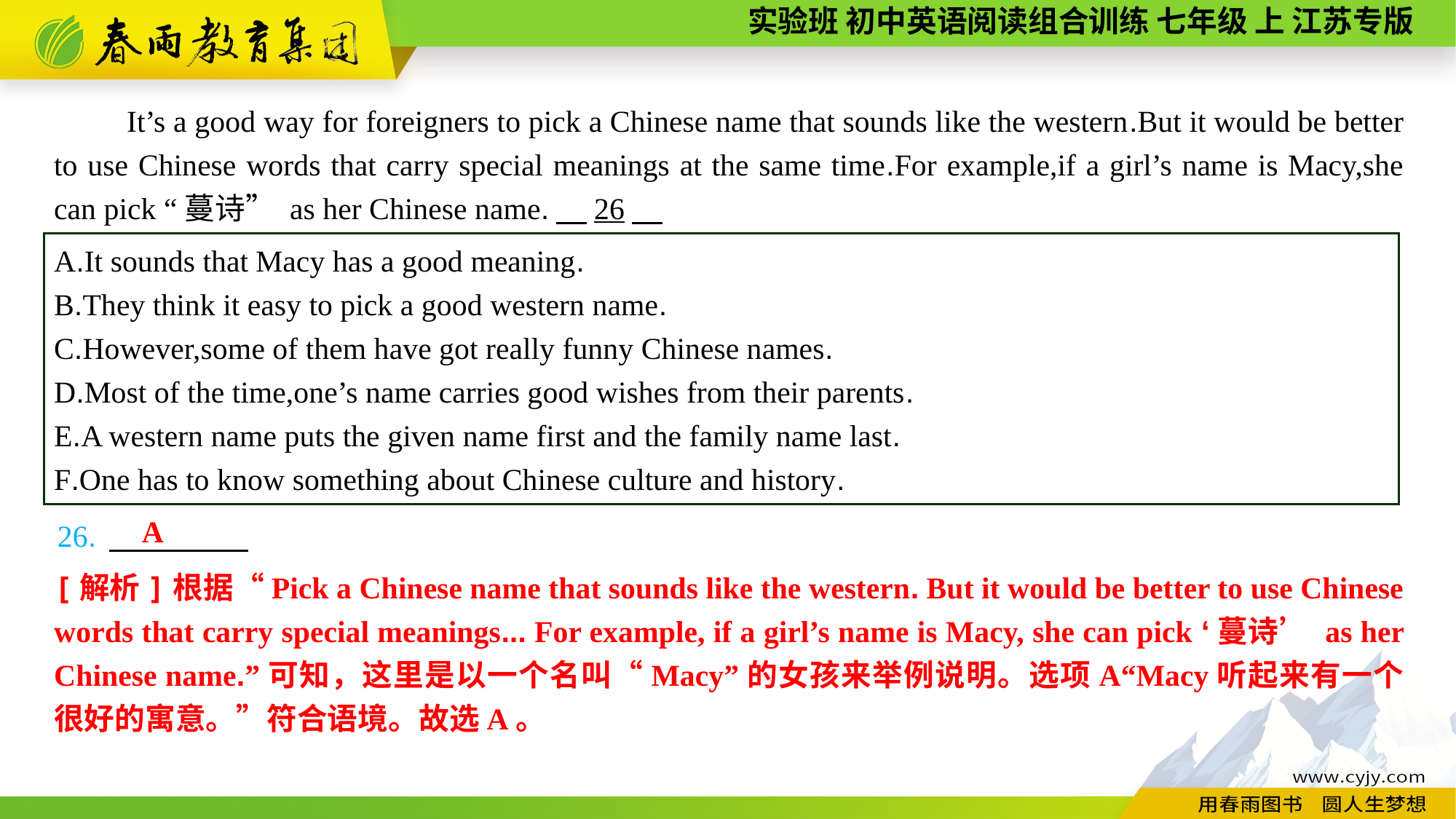

It’s a good way for foreigners to pick a Chinese name that sounds like the western.But it would be better to use Chinese words that carry special meanings at the same time.For example,if a girl’s name is Macy,she can pick “蔓诗” as her Chinese name.　26
A.It sounds that Macy has a good meaning.
B.They think it easy to pick a good western name.
C.However,some of them have got really funny Chinese names.
D.Most of the time,one’s name carries good wishes from their parents.
E.A western name puts the given name first and the family name last.
F.One has to know something about Chinese culture and history.

26.
A
[解析]根据“Pick a Chinese name that sounds like the western. But it would be better to use Chinese words that carry special meanings... For example, if a girl’s name is Macy, she can pick ‘蔓诗’ as her Chinese name.”可知，这里是以一个名叫“Macy”的女孩来举例说明。选项A“Macy听起来有一个很好的寓意。”符合语境。故选A。